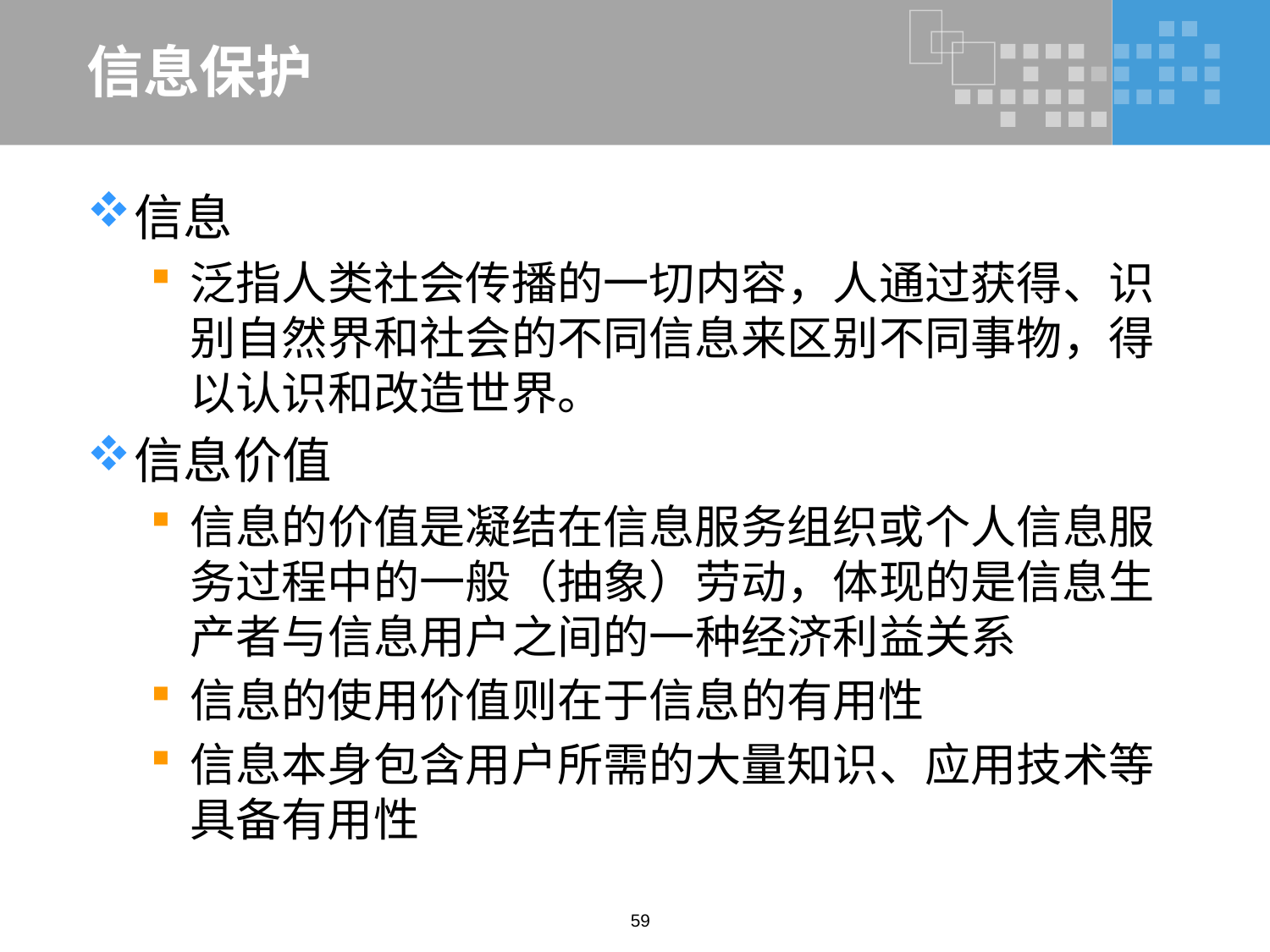

# 信息保护
信息
泛指人类社会传播的一切内容，人通过获得、识别自然界和社会的不同信息来区别不同事物，得以认识和改造世界。
信息价值
信息的价值是凝结在信息服务组织或个人信息服务过程中的一般（抽象）劳动，体现的是信息生产者与信息用户之间的一种经济利益关系
信息的使用价值则在于信息的有用性
信息本身包含用户所需的大量知识、应用技术等具备有用性
59